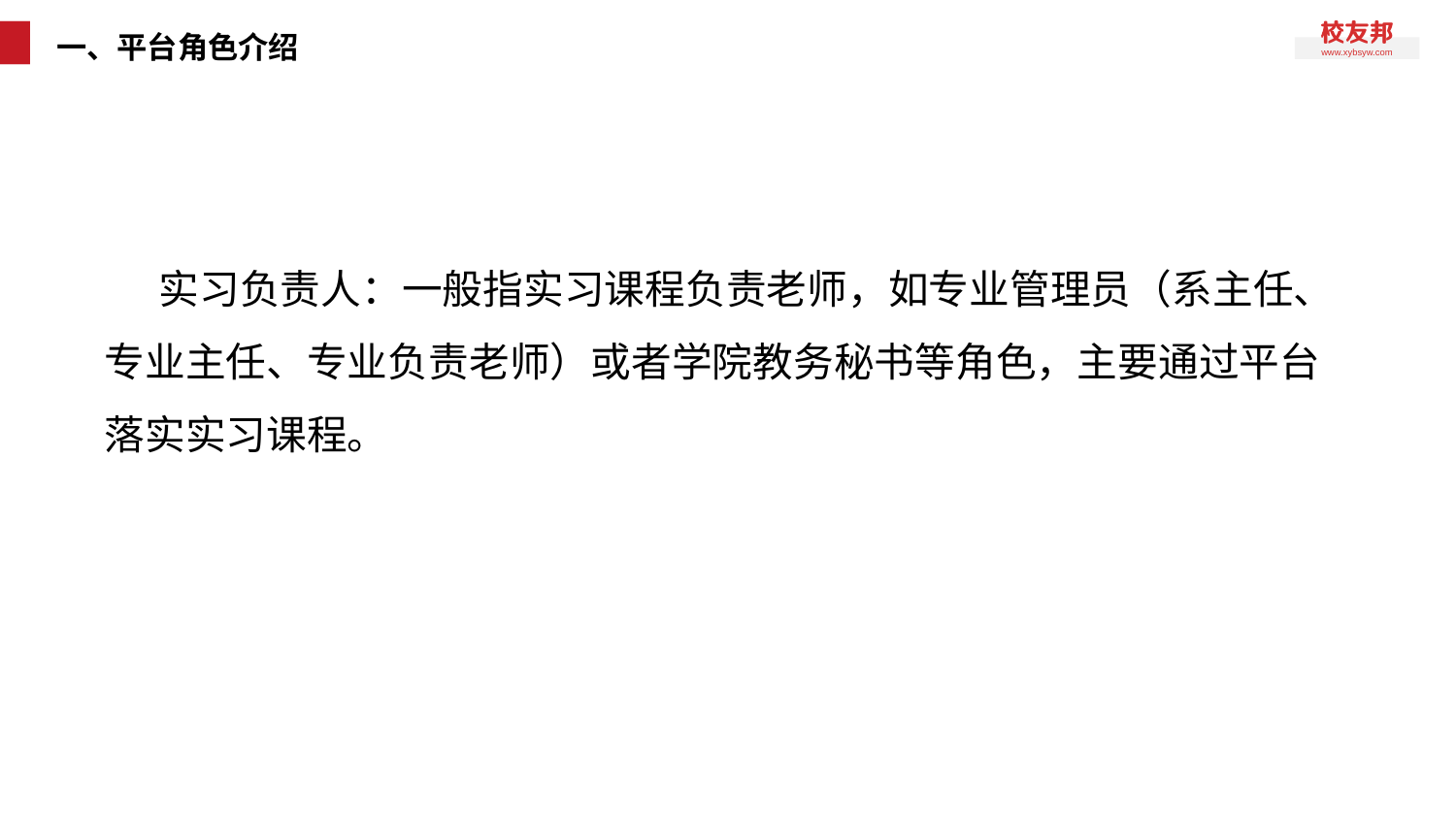

一、平台角色介绍

中实习
     实习负责人：一般指实习课程负责老师，如专业管理员（系主任、专业主任、专业负责老师）或者学院教务秘书等角色，主要通过平台落实实习课程。